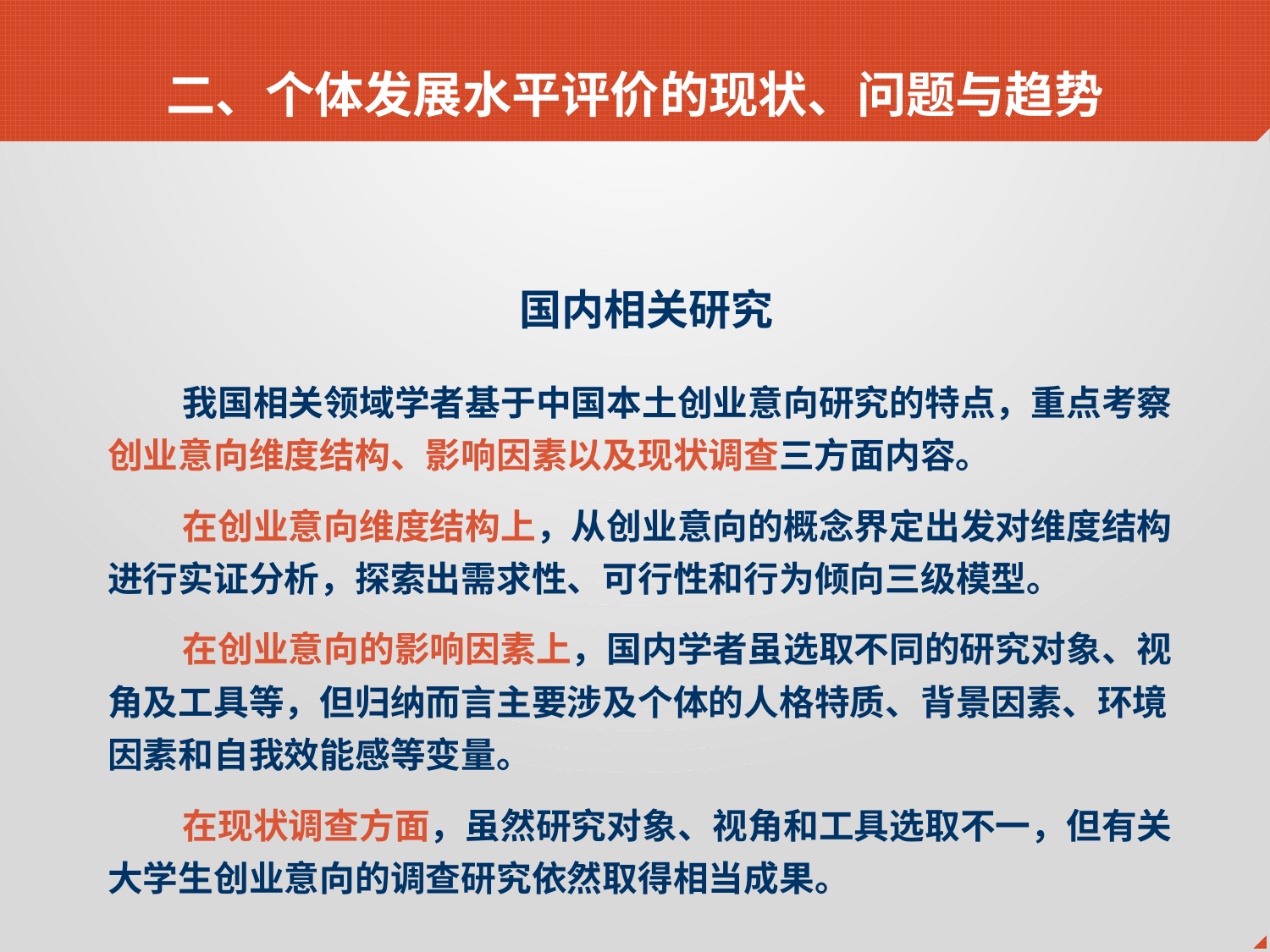

二、个体发展水平评价的现状、问题与趋势
国内相关研究
   我国相关领域学者基于中国本土创业意向研究的特点，重点考察创业意向维度结构、影响因素以及现状调查三方面内容。
   在创业意向维度结构上，从创业意向的概念界定出发对维度结构进行实证分析，探索出需求性、可行性和行为倾向三级模型。
   在创业意向的影响因素上，国内学者虽选取不同的研究对象、视角及工具等，但归纳而言主要涉及个体的人格特质、背景因素、环境因素和自我效能感等变量。
   在现状调查方面，虽然研究对象、视角和工具选取不一，但有关大学生创业意向的调查研究依然取得相当成果。